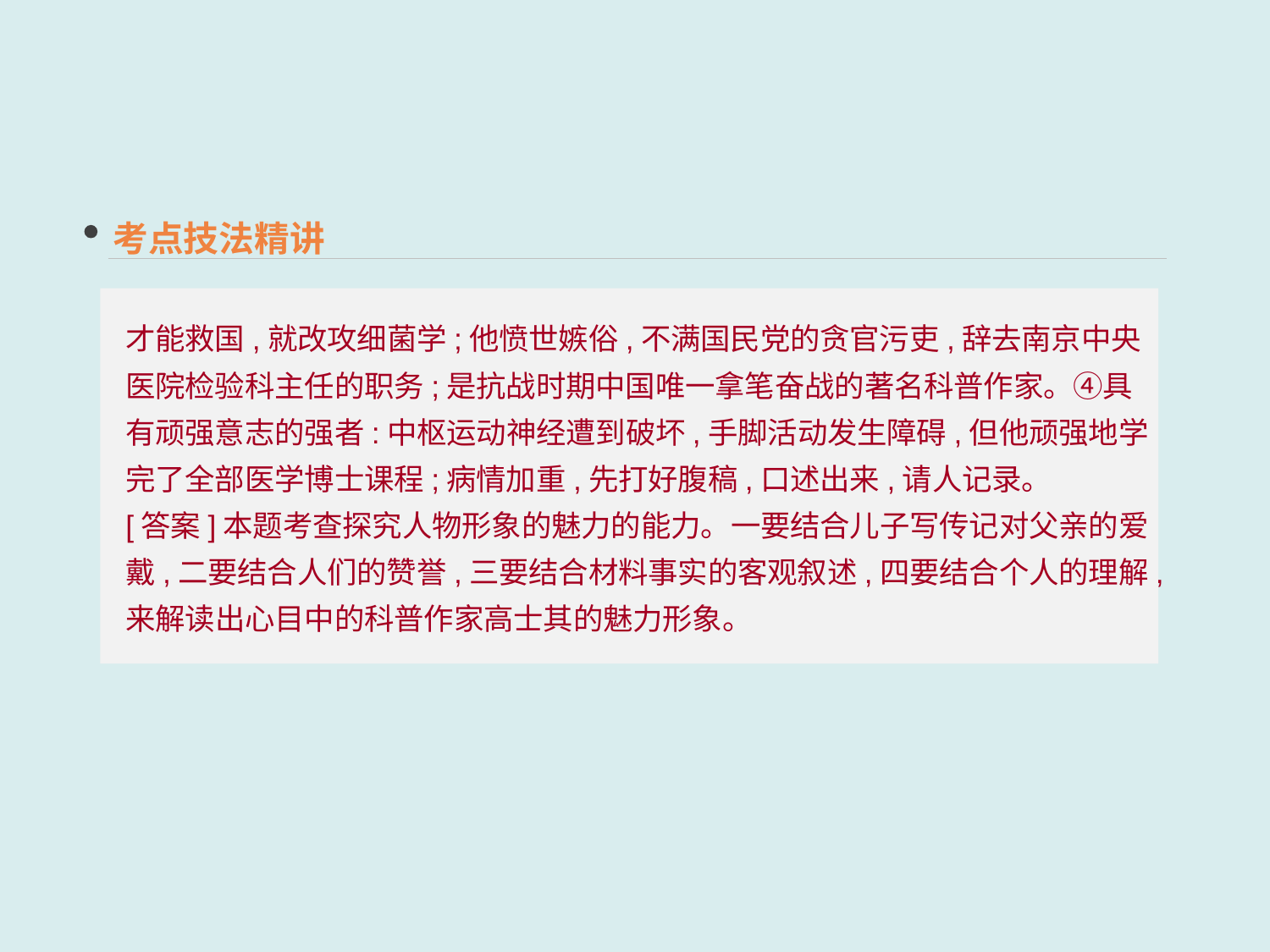

考点技法精讲

才能救国,就改攻细菌学;他愤世嫉俗,不满国民党的贪官污吏,辞去南京中央医院检验科主任的职务;是抗战时期中国唯一拿笔奋战的著名科普作家。④具有顽强意志的强者:中枢运动神经遭到破坏,手脚活动发生障碍,但他顽强地学完了全部医学博士课程;病情加重,先打好腹稿,口述出来,请人记录。
[答案]本题考查探究人物形象的魅力的能力。一要结合儿子写传记对父亲的爱戴,二要结合人们的赞誉,三要结合材料事实的客观叙述,四要结合个人的理解,来解读出心目中的科普作家高士其的魅力形象。